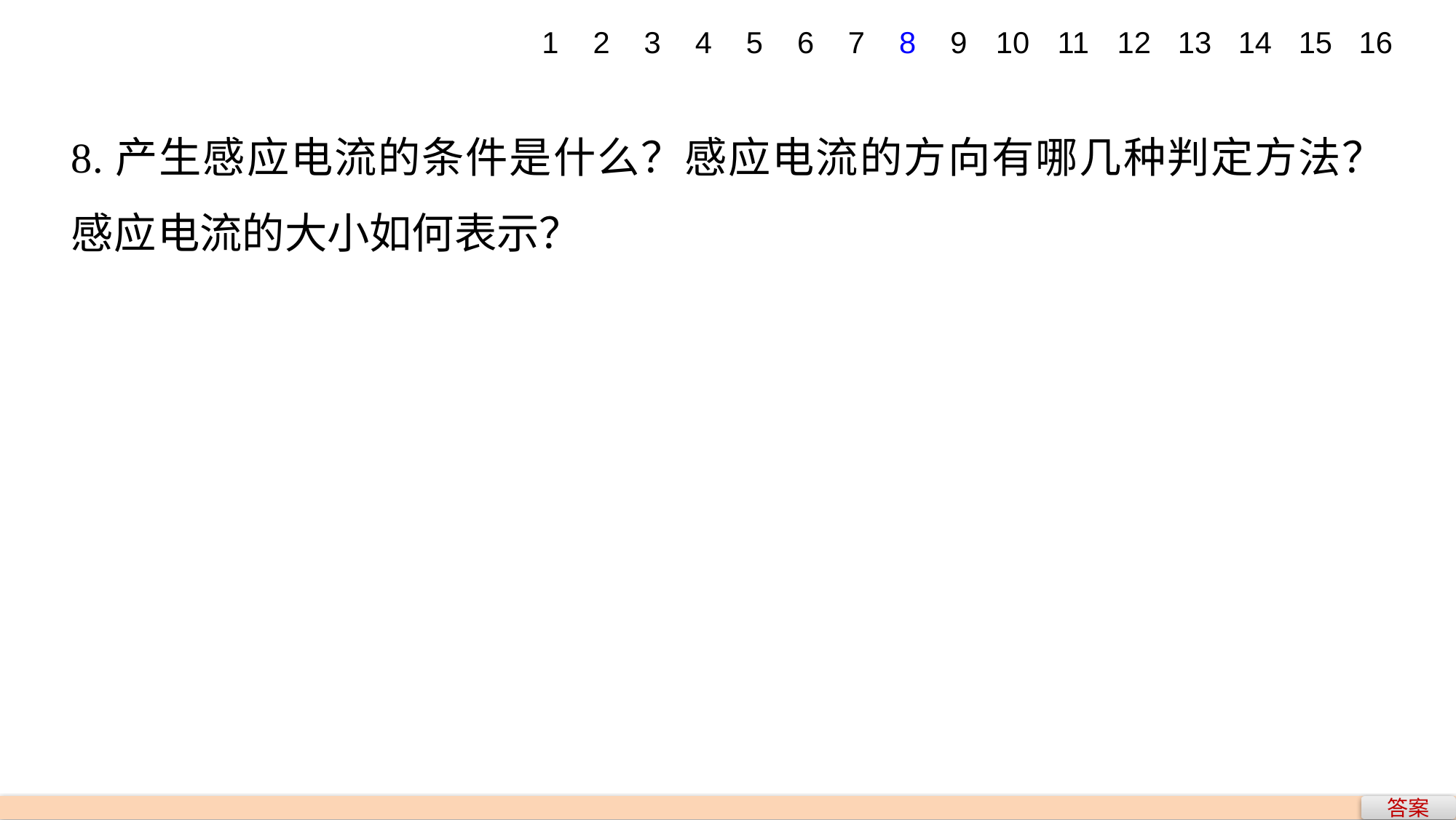

1
2
3
4
5
6
7
8
9
10
11
12
13
14
15
16
8.产生感应电流的条件是什么？感应电流的方向有哪几种判定方法？感应电流的大小如何表示？

答案